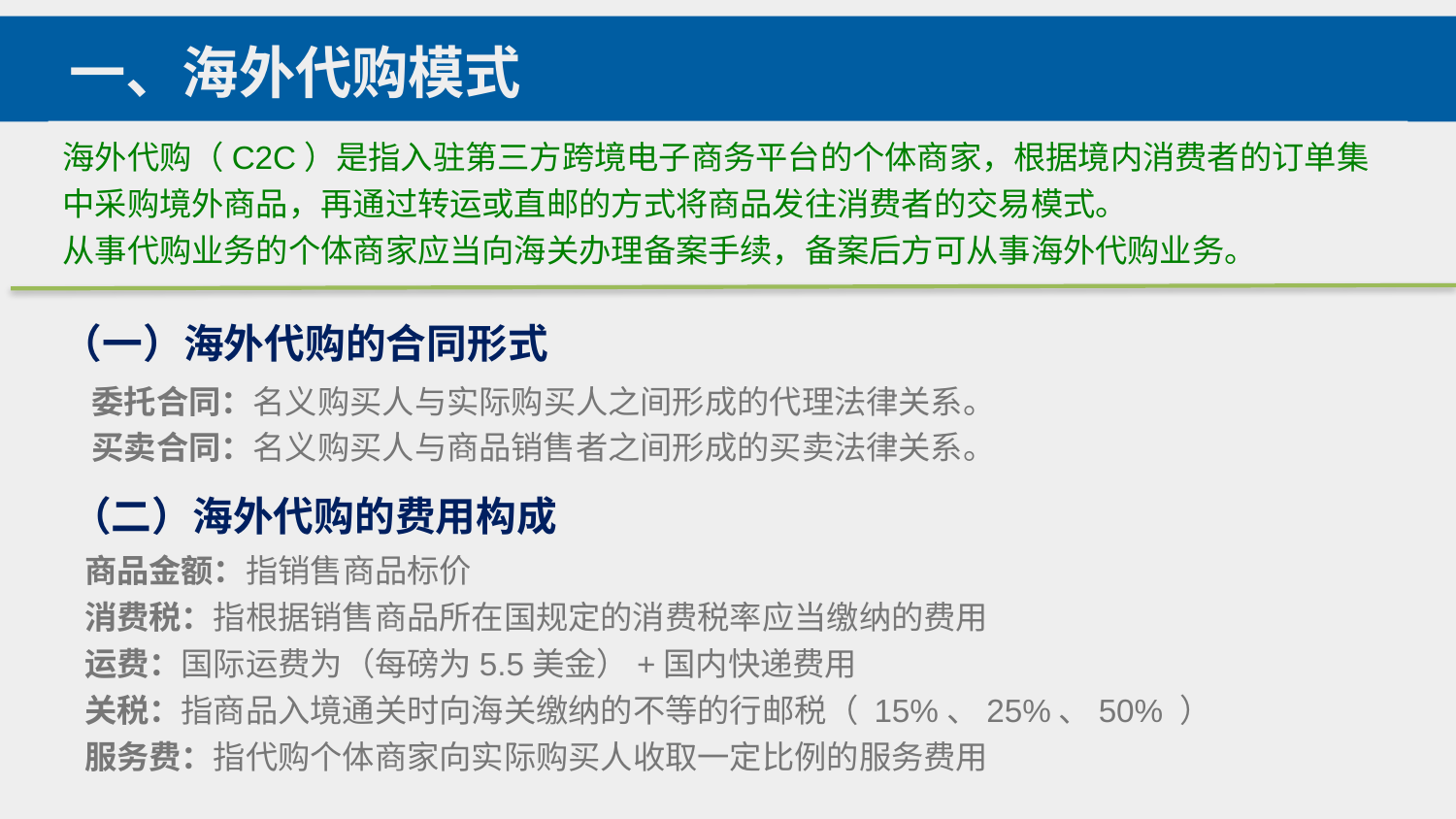

一、海外代购模式
海外代购（C2C）是指入驻第三方跨境电子商务平台的个体商家，根据境内消费者的订单集中采购境外商品，再通过转运或直邮的方式将商品发往消费者的交易模式。
从事代购业务的个体商家应当向海关办理备案手续，备案后方可从事海外代购业务。
（一）海外代购的合同形式
委托合同：名义购买人与实际购买人之间形成的代理法律关系。
买卖合同：名义购买人与商品销售者之间形成的买卖法律关系。
（二）海外代购的费用构成
商品金额：指销售商品标价
消费税：指根据销售商品所在国规定的消费税率应当缴纳的费用
运费：国际运费为（每磅为5.5美金）+国内快递费用
关税：指商品入境通关时向海关缴纳的不等的行邮税（ 15%、25%、50% ）
服务费：指代购个体商家向实际购买人收取一定比例的服务费用